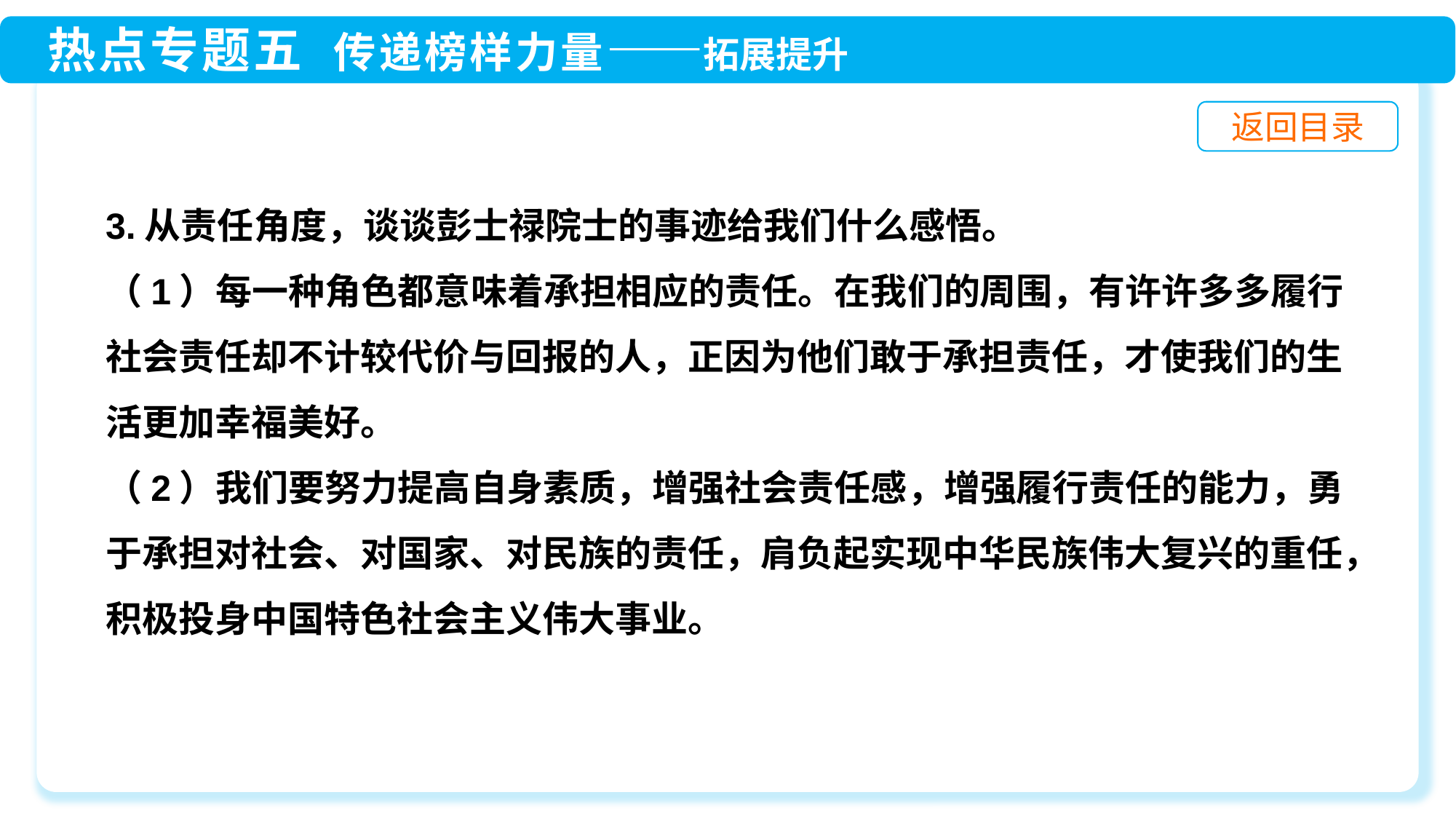

3.从责任角度，谈谈彭士禄院士的事迹给我们什么感悟。
（1）每一种角色都意味着承担相应的责任。在我们的周围，有许许多多履行社会责任却不计较代价与回报的人，正因为他们敢于承担责任，才使我们的生活更加幸福美好。
（2）我们要努力提高自身素质，增强社会责任感，增强履行责任的能力，勇于承担对社会、对国家、对民族的责任，肩负起实现中华民族伟大复兴的重任，积极投身中国特色社会主义伟大事业。